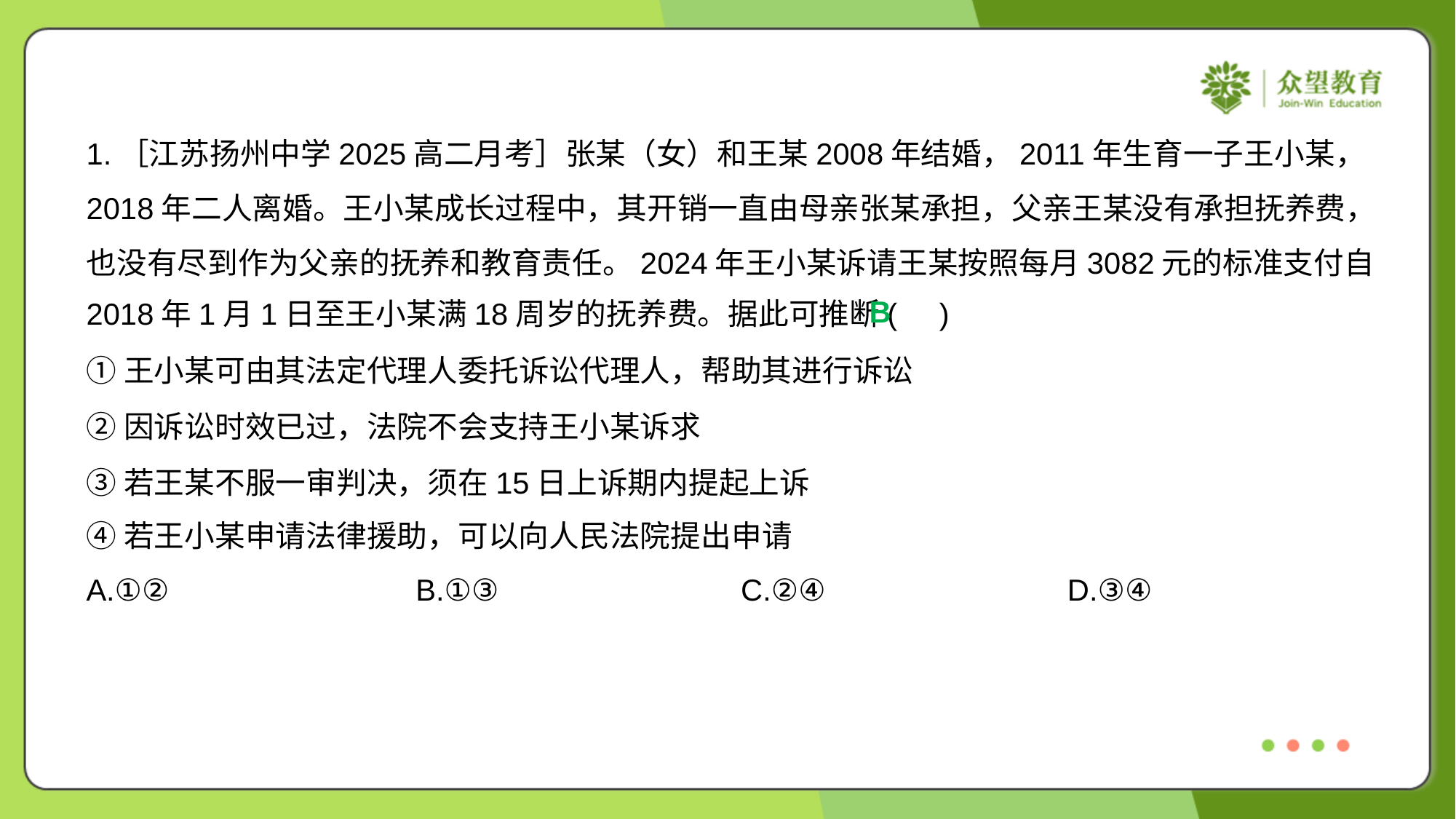

1.［江苏扬州中学2025高二月考］张某（女）和王某2008年结婚，2011年生育一子王小某，
2018年二人离婚。王小某成长过程中，其开销一直由母亲张某承担，父亲王某没有承担抚养费，
也没有尽到作为父亲的抚养和教育责任。2024年王小某诉请王某按照每月3082元的标准支付自
2018年1月1日至王小某满18周岁的抚养费。据此可推断(     )
B
①王小某可由其法定代理人委托诉讼代理人，帮助其进行诉讼
②因诉讼时效已过，法院不会支持王小某诉求
③若王某不服一审判决，须在15日上诉期内提起上诉
④若王小某申请法律援助，可以向人民法院提出申请
A.①②	B.①③	C.②④	D.③④